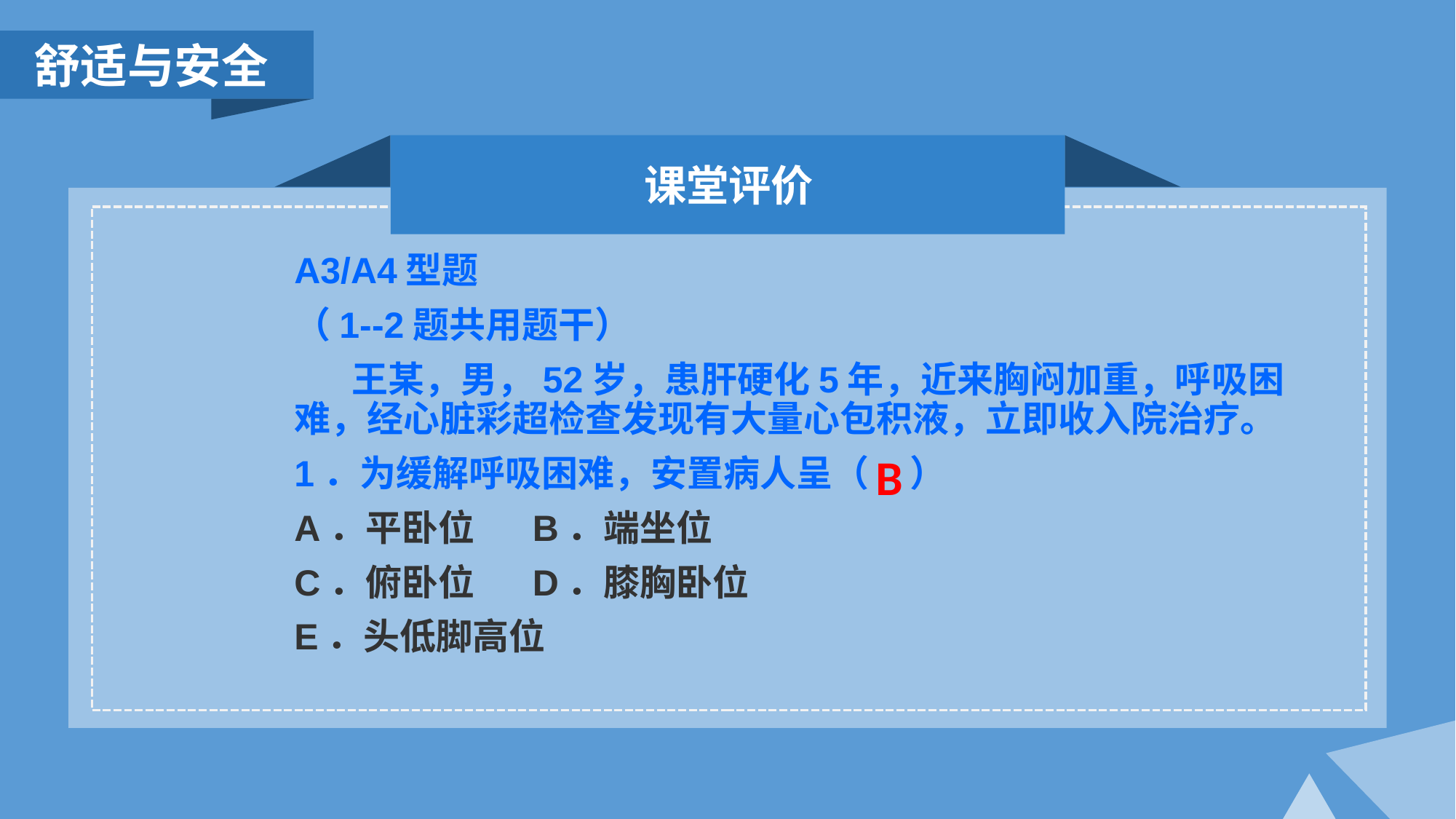

舒适与安全

课堂评价

A3/A4型题
（1--2题共用题干）
      王某，男，52岁，患肝硬化5年，近来胸闷加重，呼吸困难，经心脏彩超检查发现有大量心包积液，立即收入院治疗。
1．为缓解呼吸困难，安置病人呈（     ）
A．平卧位      B．端坐位
C．俯卧位      D．膝胸卧位
E．头低脚高位
B